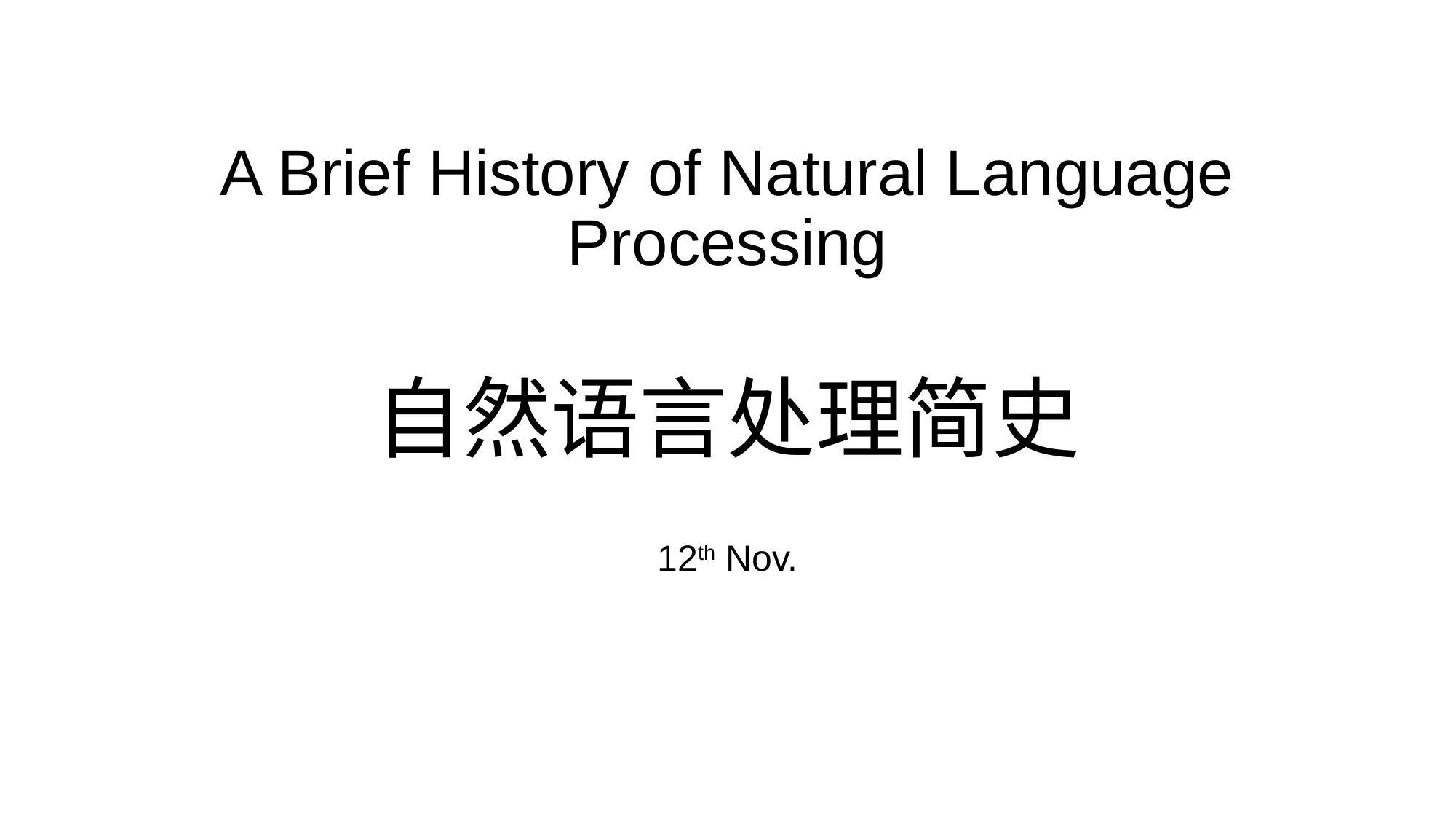

# A Brief History of Natural Language Processing 自然语言处理简史

12th Nov.